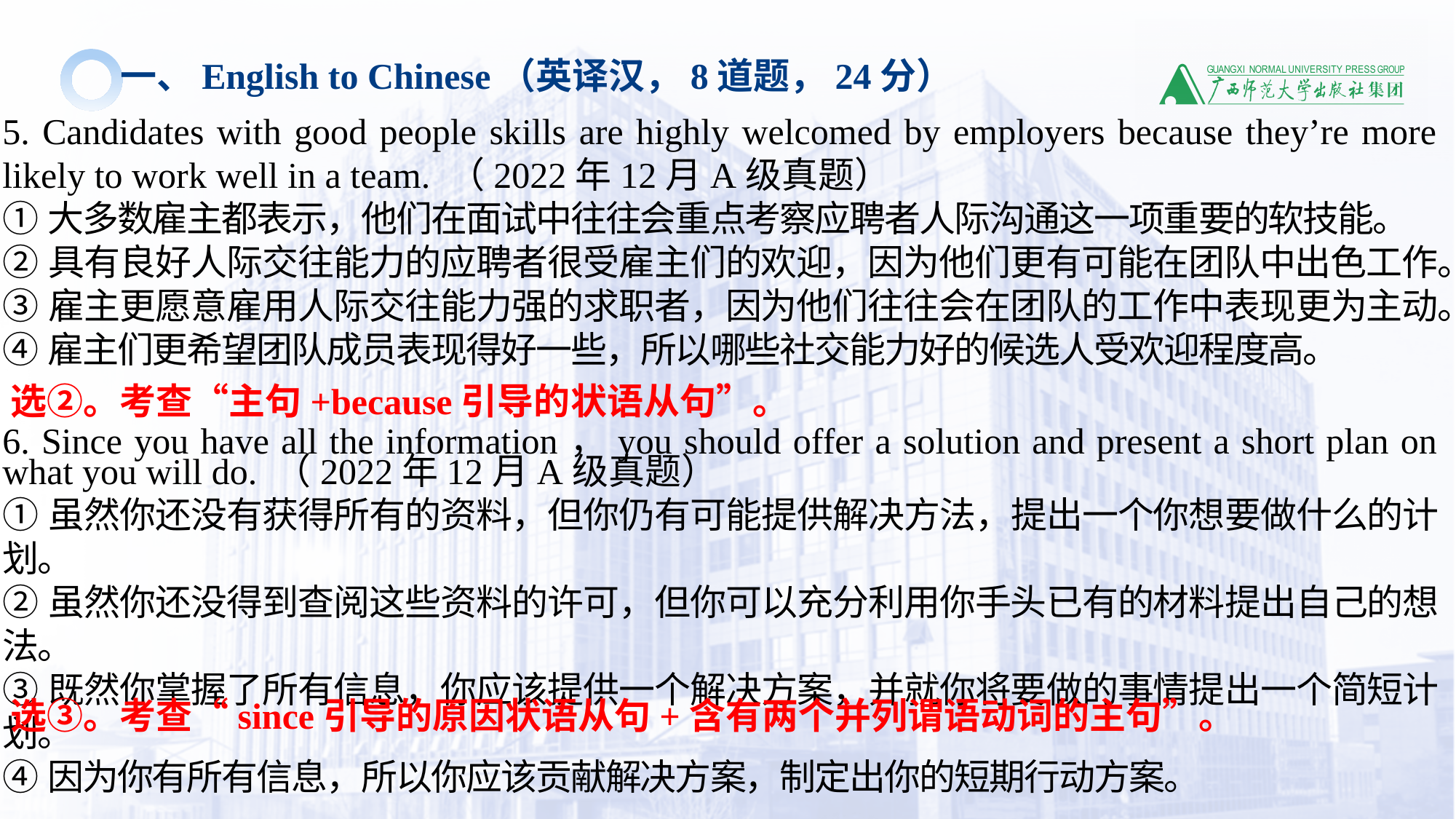

一、English to Chinese（英译汉，8道题，24分）
5. Candidates with good people skills are highly welcomed by employers because they’re more likely to work well in a team. （2022年12月A级真题）
①大多数雇主都表示，他们在面试中往往会重点考察应聘者人际沟通这一项重要的软技能。
②具有良好人际交往能力的应聘者很受雇主们的欢迎，因为他们更有可能在团队中出色工作。
③雇主更愿意雇用人际交往能力强的求职者，因为他们往往会在团队的工作中表现更为主动。
④雇主们更希望团队成员表现得好一些，所以哪些社交能力好的候选人受欢迎程度高。

6. Since you have all the information，you should offer a solution and present a short plan on what you will do. （2022年12月A级真题）
①虽然你还没有获得所有的资料，但你仍有可能提供解决方法，提出一个你想要做什么的计划。
②虽然你还没得到查阅这些资料的许可，但你可以充分利用你手头已有的材料提出自己的想法。
③既然你掌握了所有信息，你应该提供一个解决方案，并就你将要做的事情提出一个简短计划。
④因为你有所有信息，所以你应该贡献解决方案，制定出你的短期行动方案。
选②。考查“主句+because引导的状语从句”。
选③。考查“since引导的原因状语从句+含有两个并列谓语动词的主句”。